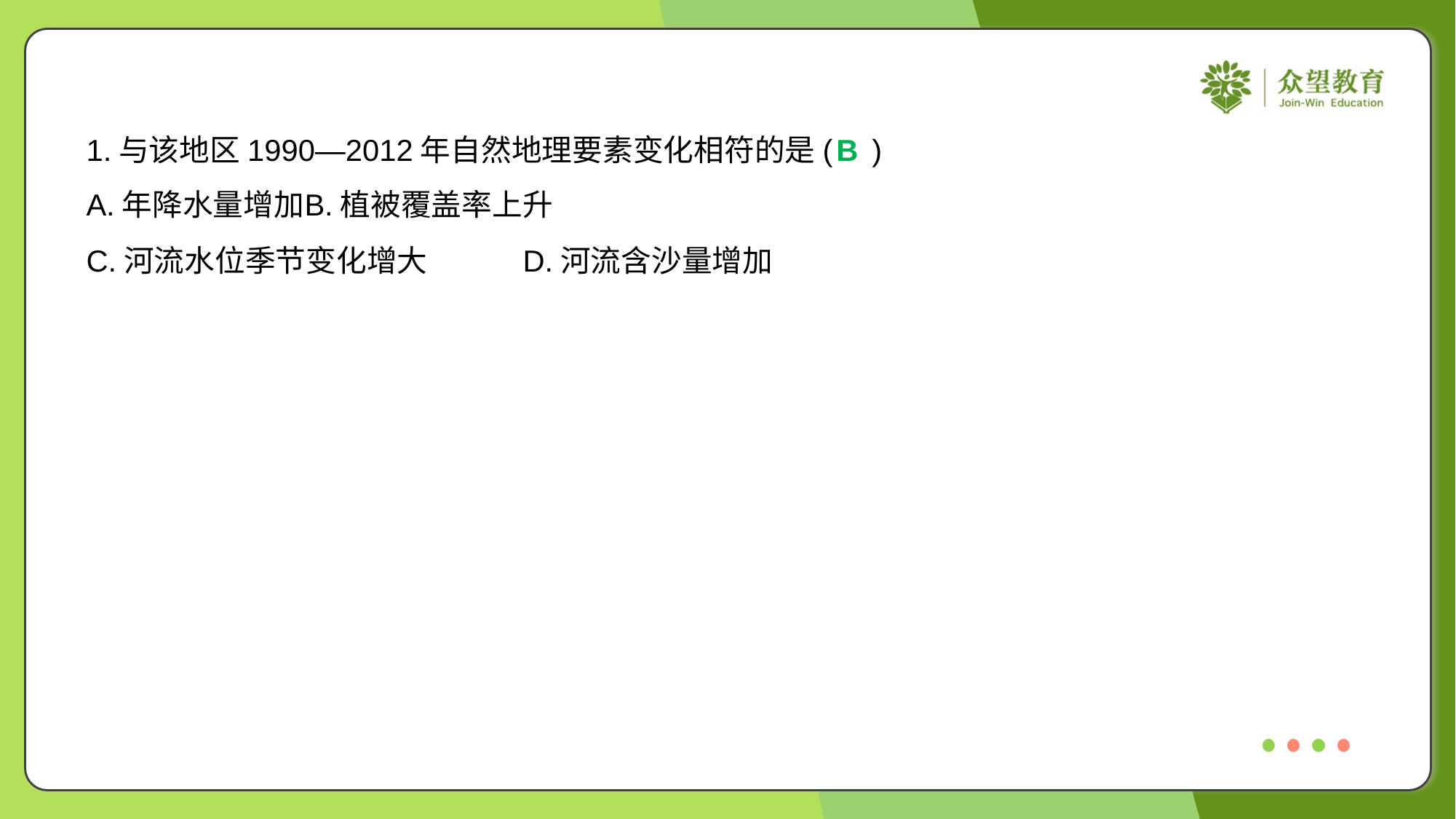

1.与该地区1990—2012年自然地理要素变化相符的是(     )
B
A.年降水量增加	B.植被覆盖率上升
C.河流水位季节变化增大	D.河流含沙量增加